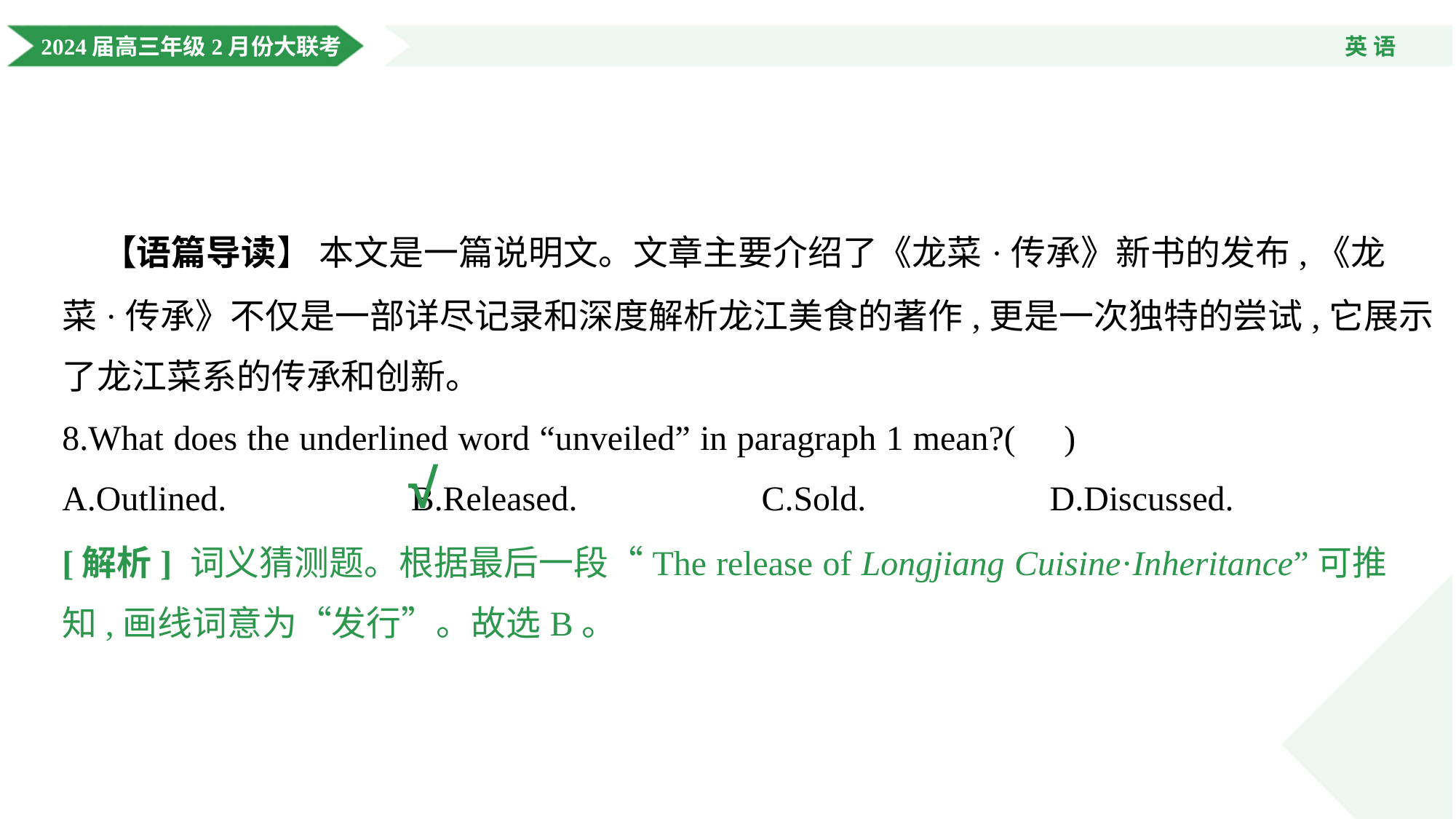

【语篇导读】 本文是一篇说明文。文章主要介绍了《龙菜·传承》新书的发布,《龙
菜·传承》不仅是一部详尽记录和深度解析龙江美食的著作,更是一次独特的尝试,它展示
了龙江菜系的传承和创新。
8.What does the underlined word “unveiled” in paragraph 1 mean?(     )
√
A.Outlined.	B.Released.	C.Sold.	D.Discussed.
[解析] 词义猜测题。根据最后一段“The release of Longjiang Cuisine·Inheritance”可推
知,画线词意为“发行”。故选B。